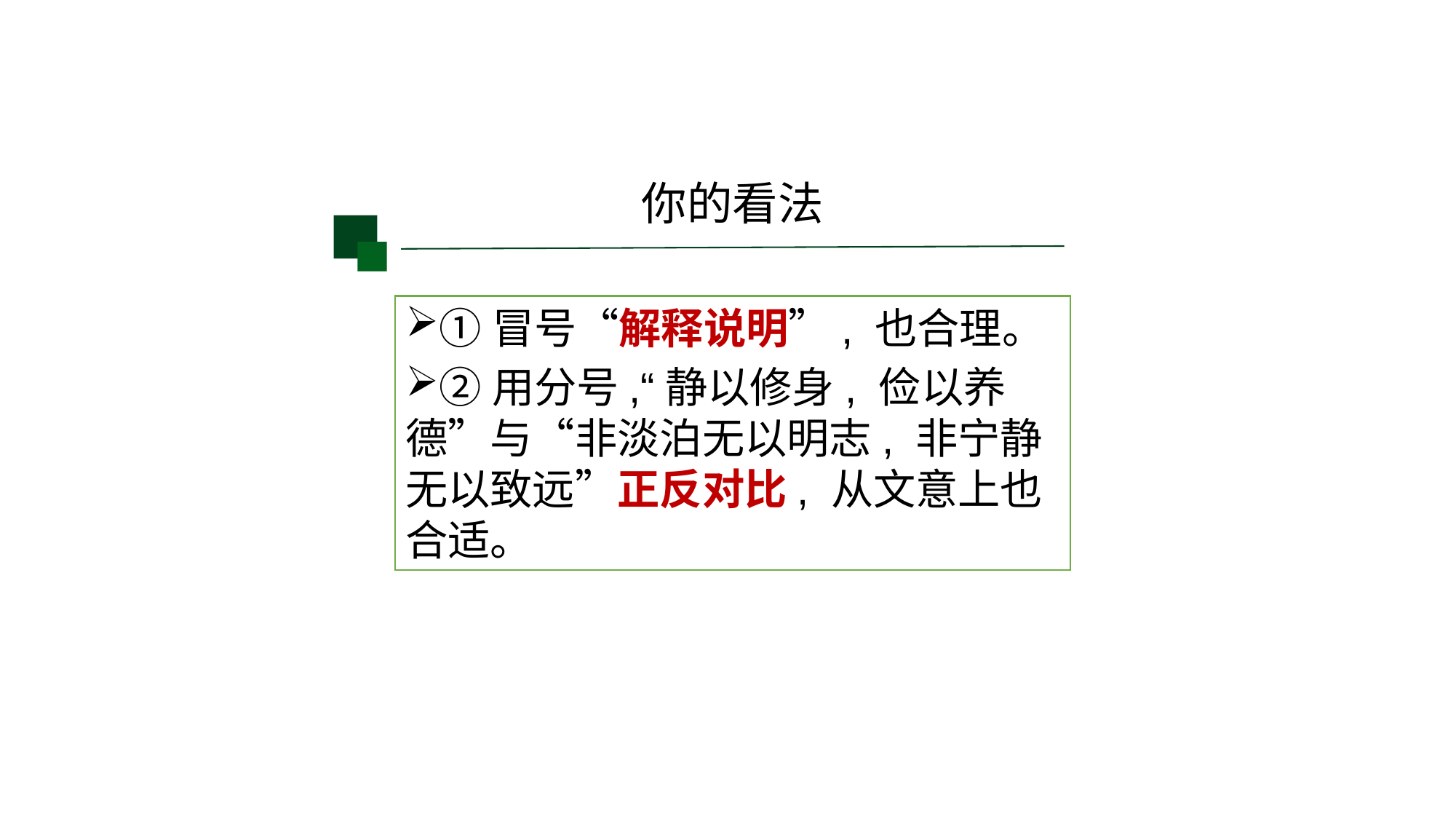

你的看法

①冒号“解释说明”, 也合理。
②用分号,“静以修身, 俭以养德”与“非淡泊无以明志, 非宁静无以致远”正反对比, 从文意上也合适。